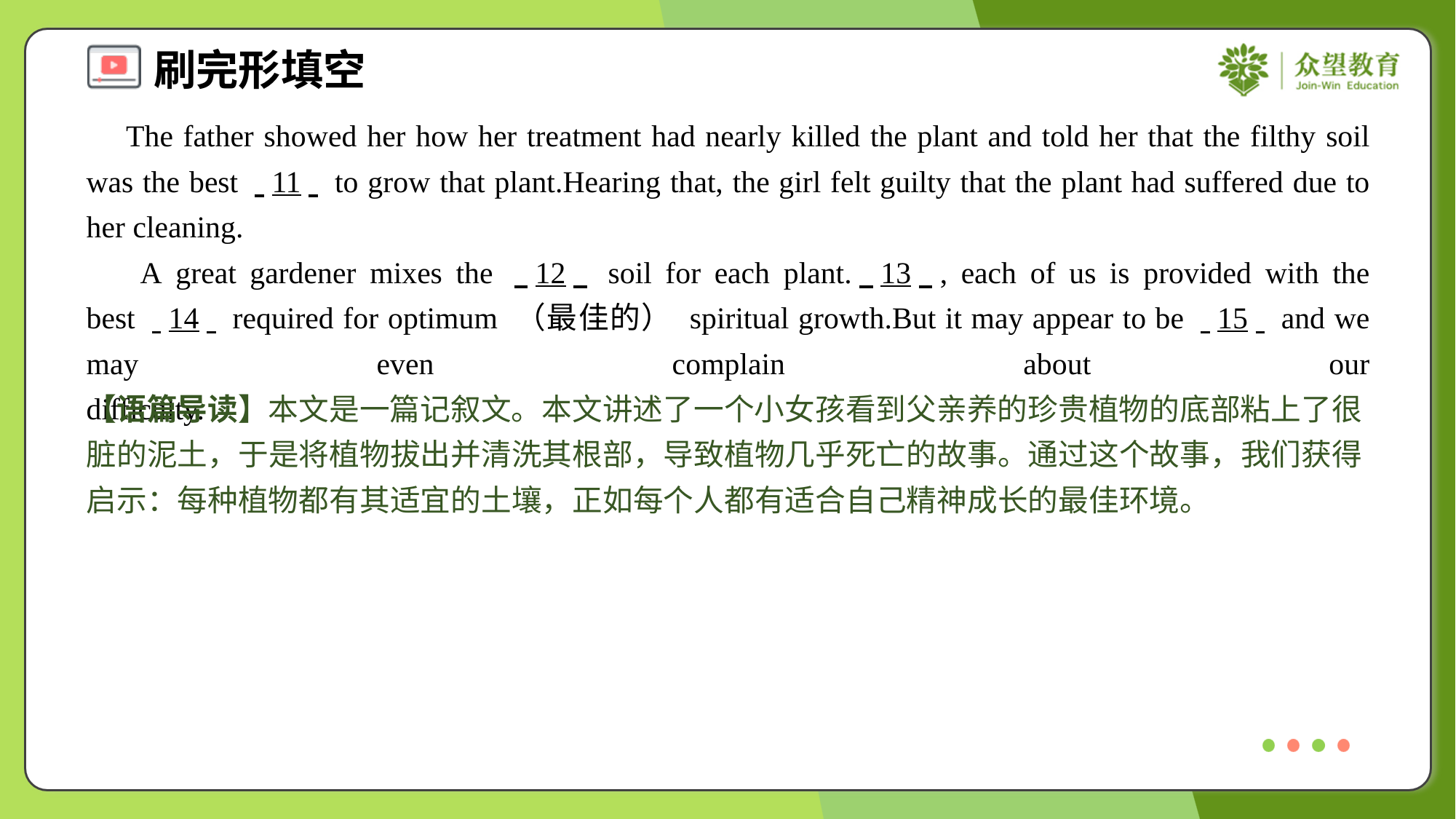

The father showed her how her treatment had nearly killed the plant and told her that the filthy soil was the best . .11. . to grow that plant.Hearing that, the girl felt guilty that the plant had suffered due to her cleaning.
    A great gardener mixes the . .12. . soil for each plant.. .13. ., each of us is provided with the best . .14. . required for optimum （最佳的） spiritual growth.But it may appear to be . .15. . and we may even complain about our difficulty.#6
【语篇导读】本文是一篇记叙文。本文讲述了一个小女孩看到父亲养的珍贵植物的底部粘上了很脏的泥土，于是将植物拔出并清洗其根部，导致植物几乎死亡的故事。通过这个故事，我们获得启示：每种植物都有其适宜的土壤，正如每个人都有适合自己精神成长的最佳环境。